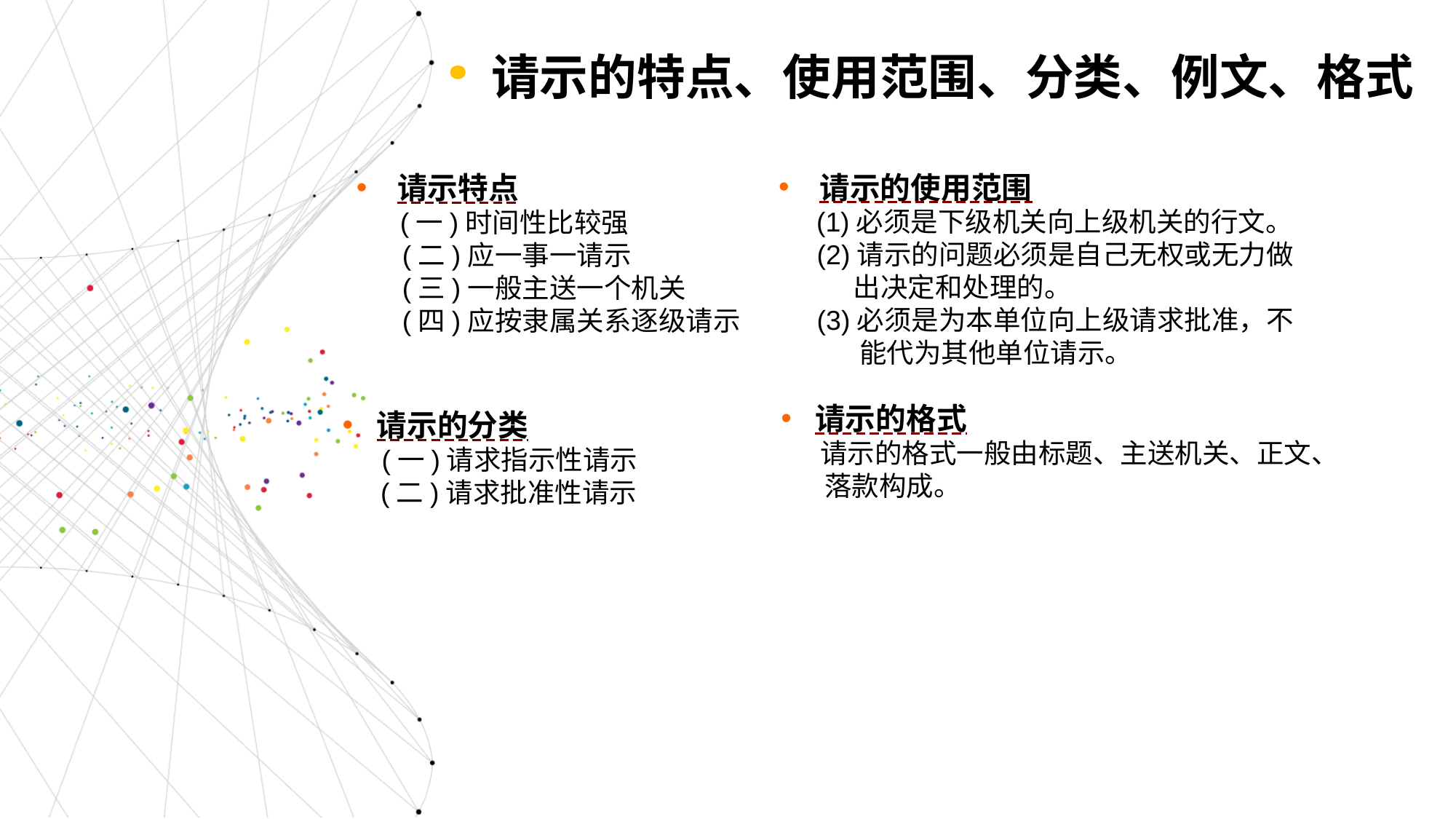

请示的特点、使用范围、分类、例文、格式

请示特点
       (一)时间性比较强
      (二)应一事一请示
      (三)一般主送一个机关
      (四)应按隶属关系逐级请示
请示的使用范围
      (1)必须是下级机关向上级机关的行文。
     (2)请示的问题必须是自己无权或无力做
           出决定和处理的。
     (3)必须是为本单位向上级请求批准，不
            能代为其他单位请示。

请示的格式
      请示的格式一般由标题、主送机关、正文、
      落款构成。

请示的分类
      (一)请求指示性请示
     (二)请求批准性请示